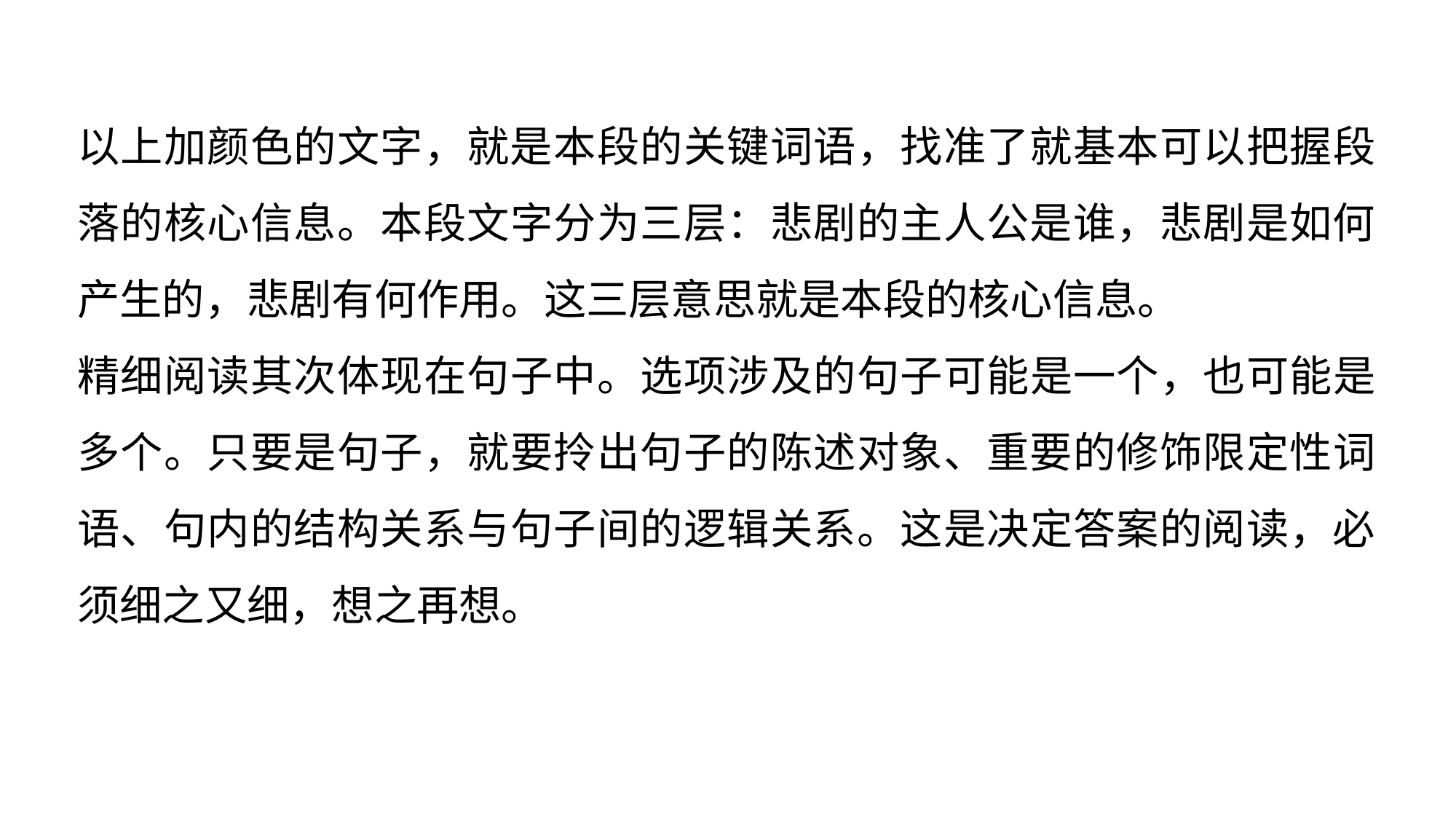

以上加颜色的文字，就是本段的关键词语，找准了就基本可以把握段落的核心信息。本段文字分为三层：悲剧的主人公是谁，悲剧是如何产生的，悲剧有何作用。这三层意思就是本段的核心信息。
精细阅读其次体现在句子中。选项涉及的句子可能是一个，也可能是多个。只要是句子，就要拎出句子的陈述对象、重要的修饰限定性词语、句内的结构关系与句子间的逻辑关系。这是决定答案的阅读，必须细之又细，想之再想。